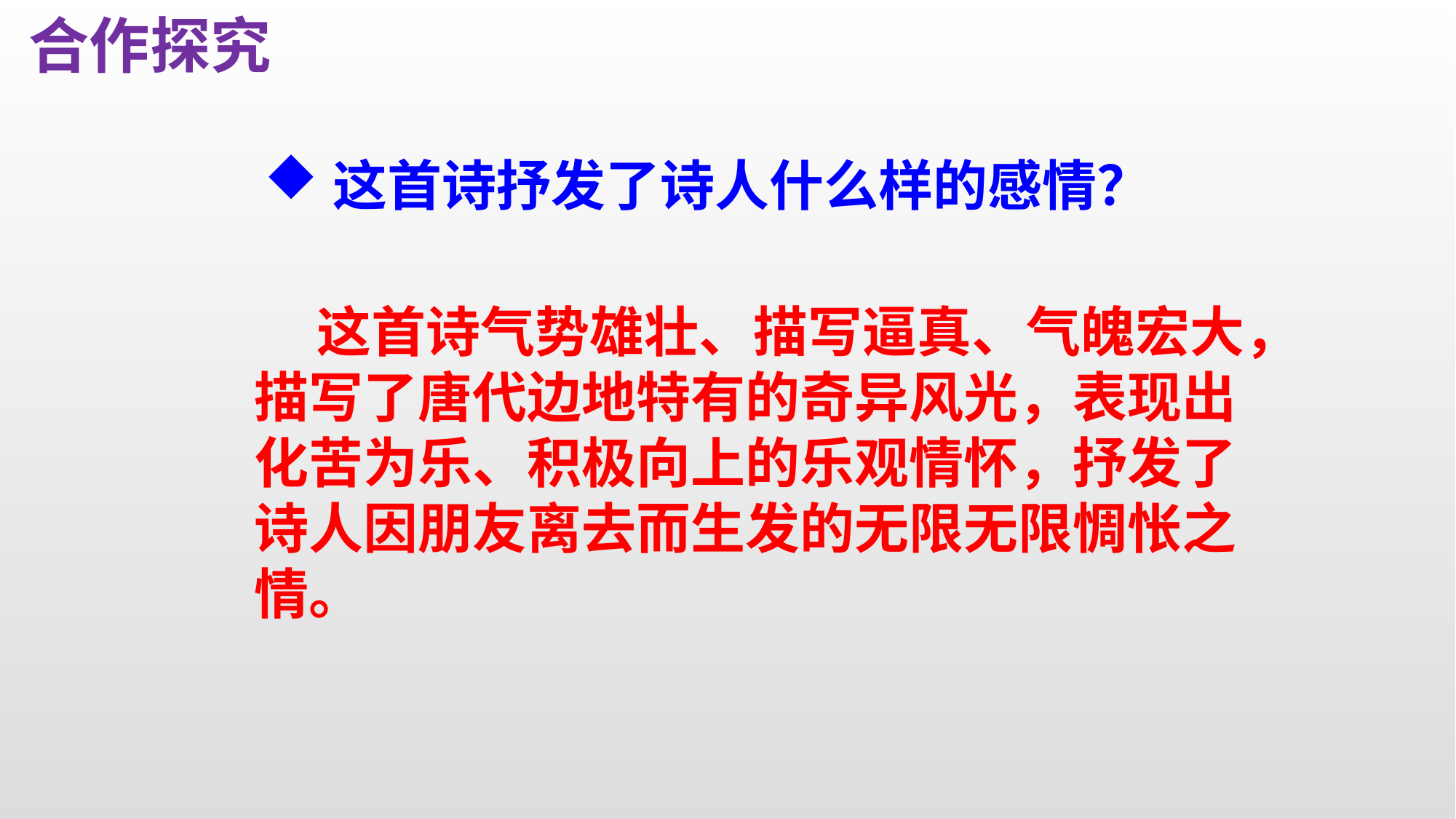

合作探究
这首诗抒发了诗人什么样的感情？
    这首诗气势雄壮、描写逼真、气魄宏大，描写了唐代边地特有的奇异风光，表现出化苦为乐、积极向上的乐观情怀，抒发了诗人因朋友离去而生发的无限无限惆怅之情。